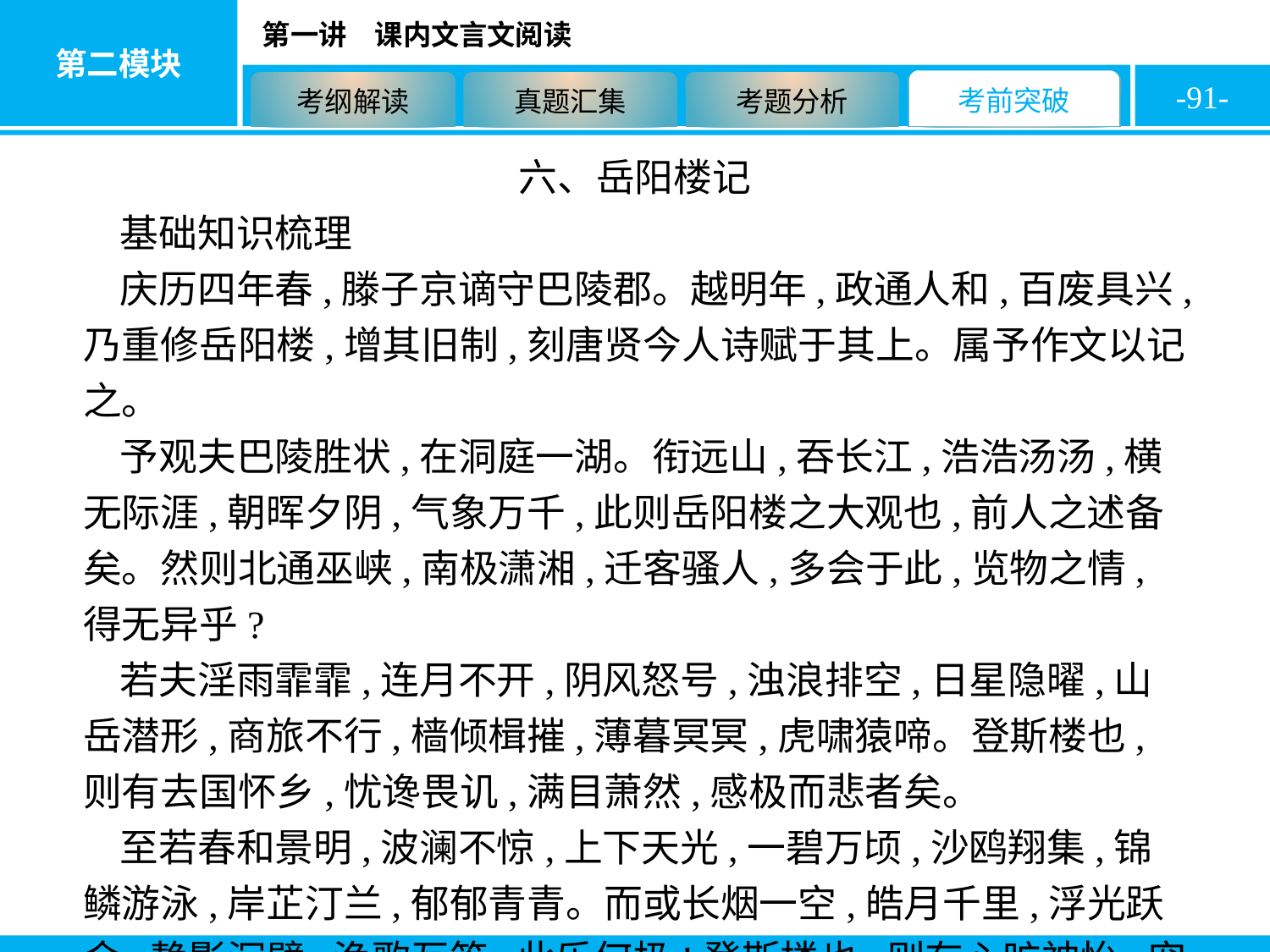

-91-
六、岳阳楼记
基础知识梳理
庆历四年春,滕子京谪守巴陵郡。越明年,政通人和,百废具兴,乃重修岳阳楼,增其旧制,刻唐贤今人诗赋于其上。属予作文以记之。
予观夫巴陵胜状,在洞庭一湖。衔远山,吞长江,浩浩汤汤,横无际涯,朝晖夕阴,气象万千,此则岳阳楼之大观也,前人之述备矣。然则北通巫峡,南极潇湘,迁客骚人,多会于此,览物之情,得无异乎?
若夫淫雨霏霏,连月不开,阴风怒号,浊浪排空,日星隐曜,山岳潜形,商旅不行,樯倾楫摧,薄暮冥冥,虎啸猿啼。登斯楼也,则有去国怀乡,忧谗畏讥,满目萧然,感极而悲者矣。
至若春和景明,波澜不惊,上下天光,一碧万顷,沙鸥翔集,锦鳞游泳,岸芷汀兰,郁郁青青。而或长烟一空,皓月千里,浮光跃金,静影沉璧,渔歌互答,此乐何极!登斯楼也,则有心旷神怡,宠辱偕忘,把酒临风,其喜洋洋者矣。